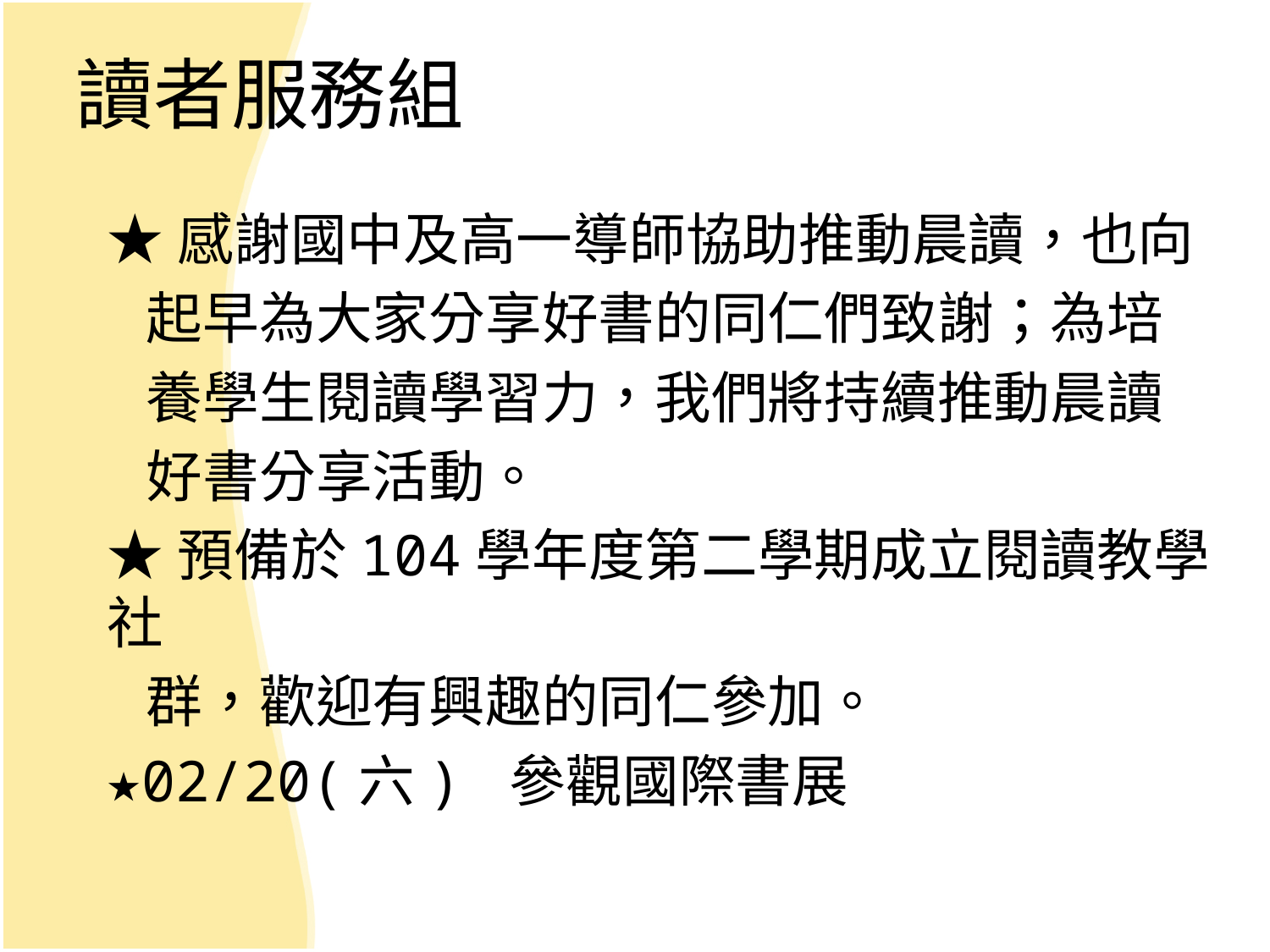

讀者服務組
★感謝國中及高一導師協助推動晨讀，也向
  起早為大家分享好書的同仁們致謝；為培
  養學生閱讀學習力，我們將持續推動晨讀
  好書分享活動。
★預備於104學年度第二學期成立閱讀教學社
  群，歡迎有興趣的同仁參加。
★02/20(六) 參觀國際書展